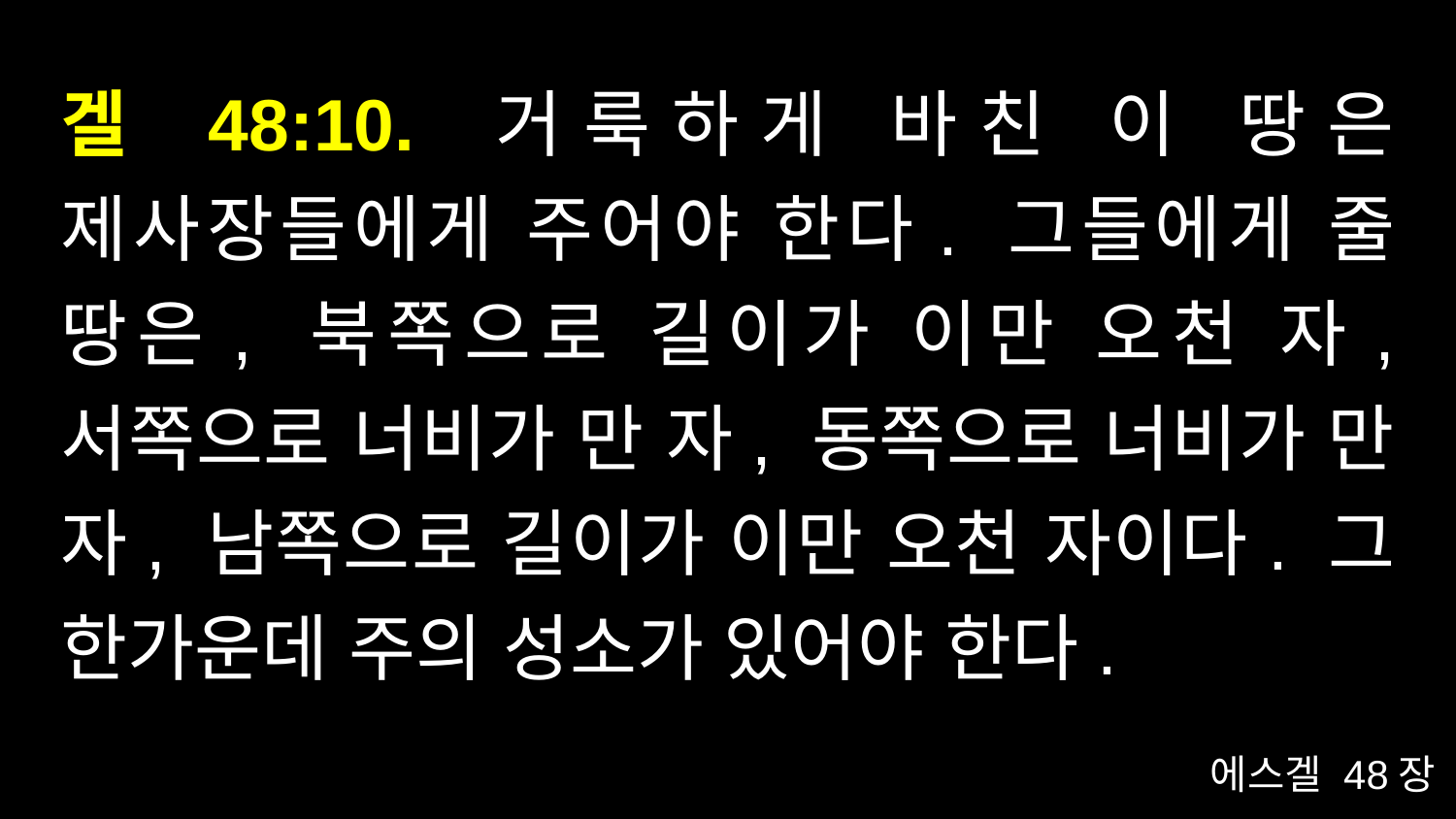

# 겔 48:10. 거룩하게 바친 이 땅은 제사장들에게 주어야 한다. 그들에게 줄 땅은, 북쪽으로 길이가 이만 오천 자, 서쪽으로 너비가 만 자, 동쪽으로 너비가 만 자, 남쪽으로 길이가 이만 오천 자이다. 그 한가운데 주의 성소가 있어야 한다.
에스겔 48장